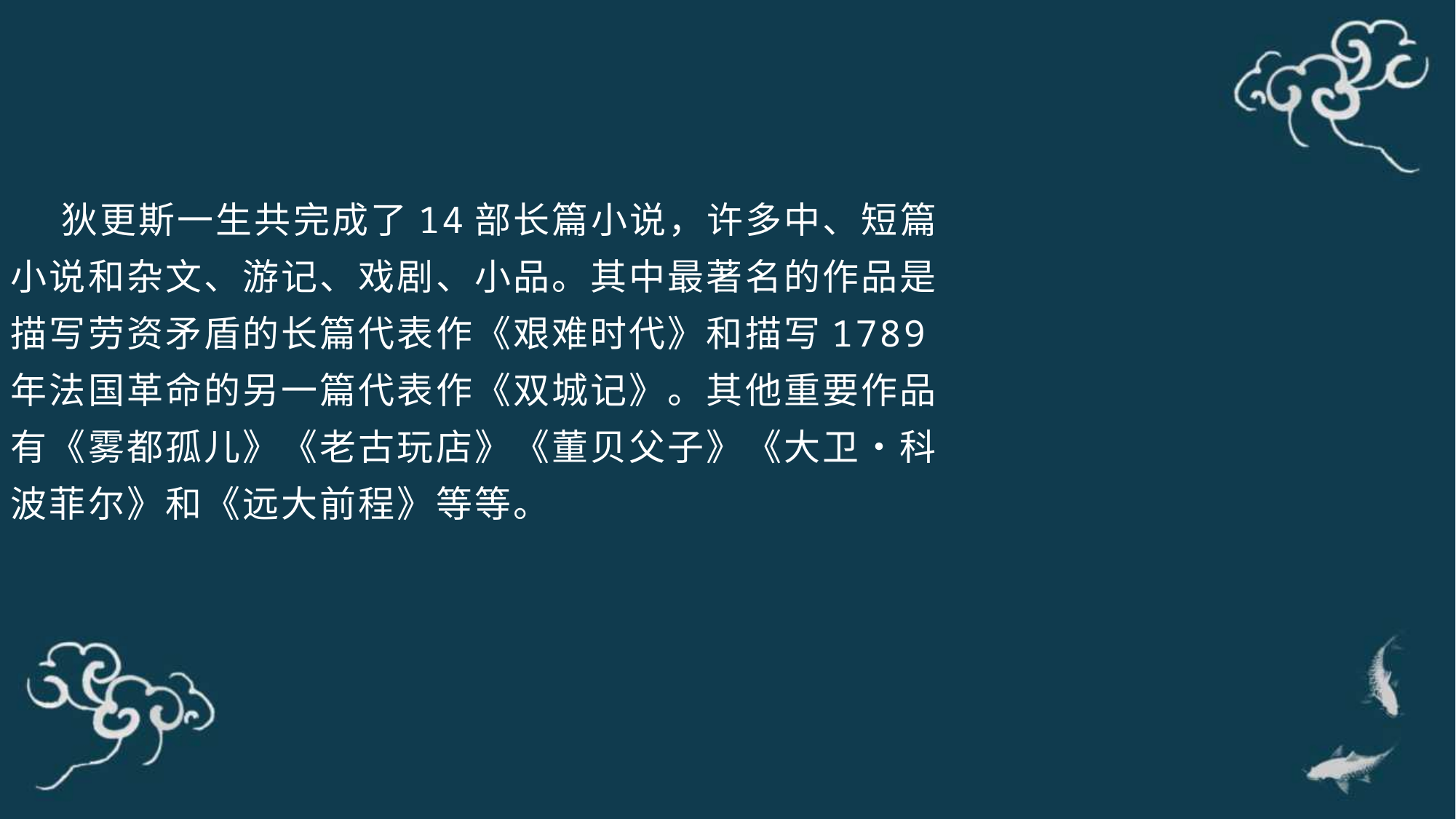

狄更斯一生共完成了14部长篇小说，许多中、短篇小说和杂文、游记、戏剧、小品。其中最著名的作品是描写劳资矛盾的长篇代表作《艰难时代》和描写1789年法国革命的另一篇代表作《双城记》。其他重要作品有《雾都孤儿》《老古玩店》《董贝父子》《大卫•科波菲尔》和《远大前程》等等。